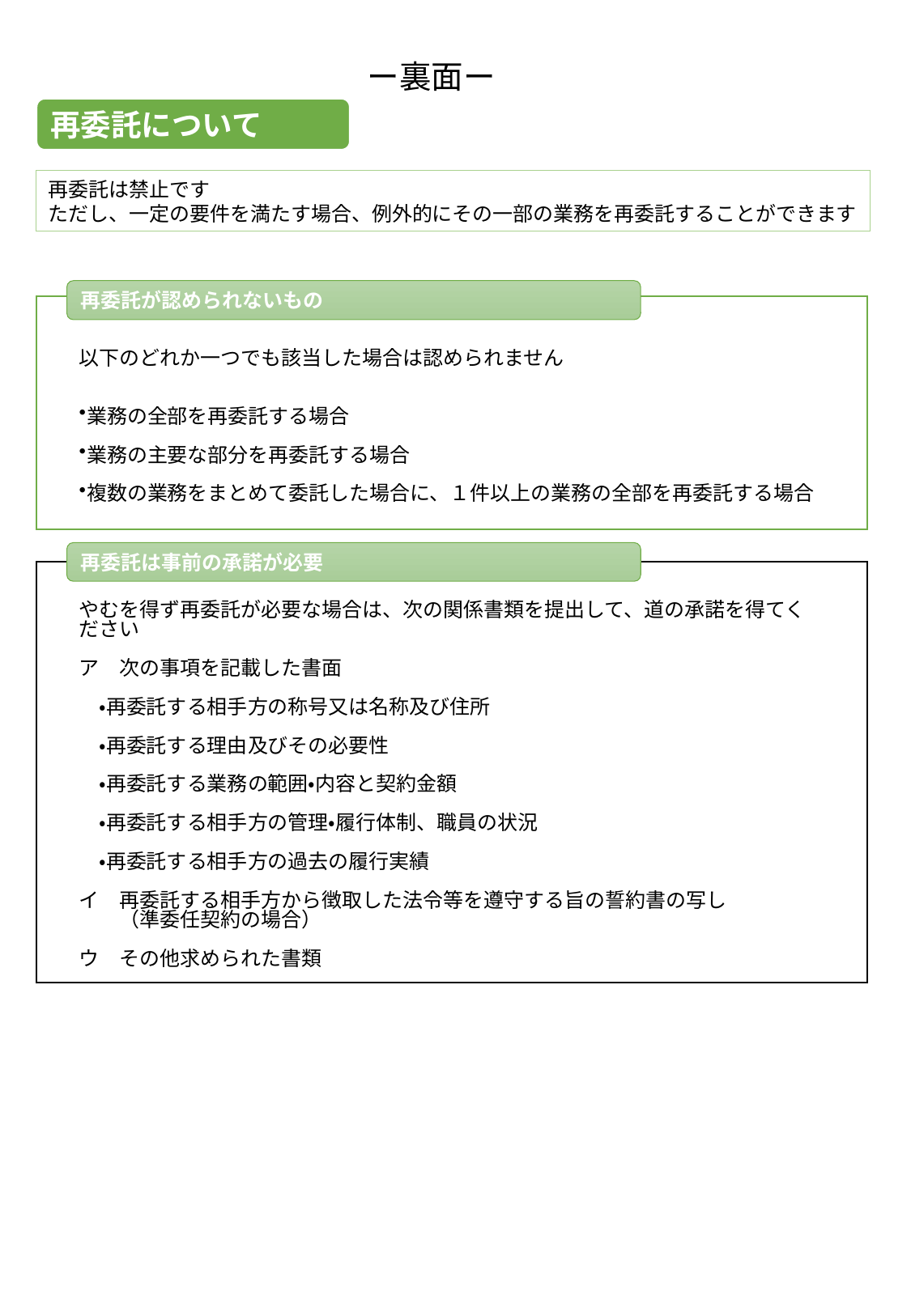

ー裏面ー
再委託について
再委託は禁止です
ただし、一定の要件を満たす場合、例外的にその一部の業務を再委託することができます
再委託が認められないもの

（どれか一つでも該当した場合は認められな
以下のどれか一つでも該当した場合は認められません

業務の全部を再委託する場合

業務の主要な部分を再委託する場合

複数の業務をまとめて委託した場合に、１件以上の業務の全部を再委託する場合

再委託は事前の承諾が必要

やむを得ず再委託が必要な場合は、次の関係書類を提出して、道の承諾を得てください

ア　次の事項を記載した書面

　・再委託する相手方の称号又は名称及び住所

　・再委託する理由及びその必要性

　・再委託する業務の範囲・内容と契約金額

　・再委託する相手方の管理・履行体制、職員の状況

　・再委託する相手方の過去の履行実績

イ　再委託する相手方から徴取した法令等を遵守する旨の誓約書の写し
　　（準委任契約の場合）

ウ　その他求められた書類